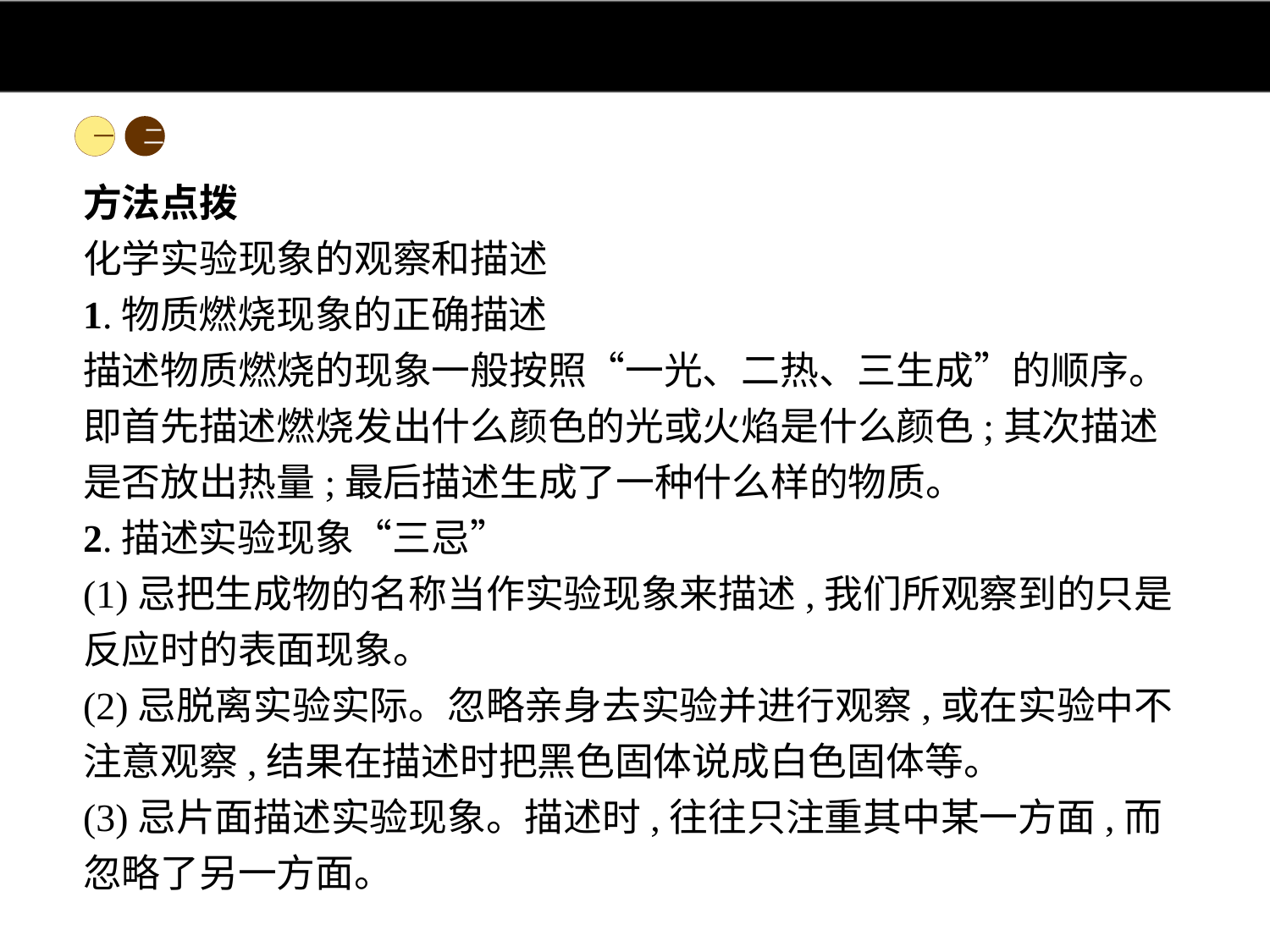

一
二
方法点拨
化学实验现象的观察和描述
1.物质燃烧现象的正确描述
描述物质燃烧的现象一般按照“一光、二热、三生成”的顺序。即首先描述燃烧发出什么颜色的光或火焰是什么颜色;其次描述是否放出热量;最后描述生成了一种什么样的物质。
2.描述实验现象“三忌”
(1)忌把生成物的名称当作实验现象来描述,我们所观察到的只是反应时的表面现象。
(2)忌脱离实验实际。忽略亲身去实验并进行观察,或在实验中不注意观察,结果在描述时把黑色固体说成白色固体等。
(3)忌片面描述实验现象。描述时,往往只注重其中某一方面,而忽略了另一方面。